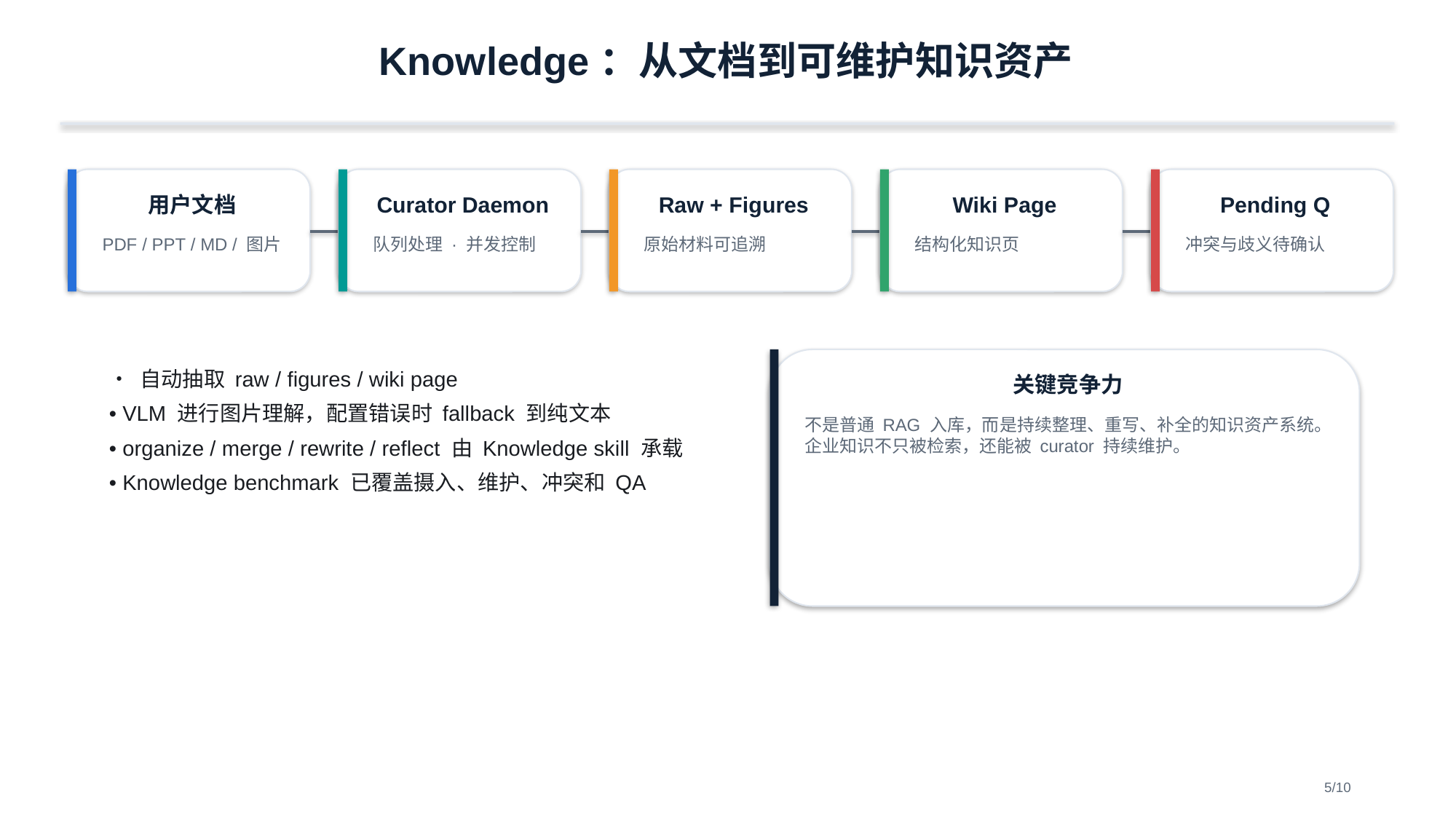

Knowledge：从文档到可维护知识资产

用户文档
Curator Daemon
Raw + Figures
Wiki Page
Pending Q
PDF / PPT / MD / 图片
队列处理 · 并发控制
原始材料可追溯
结构化知识页
冲突与歧义待确认

• 自动抽取 raw / figures / wiki page
• VLM 进行图片理解，配置错误时 fallback 到纯文本
• organize / merge / rewrite / reflect 由 Knowledge skill 承载
• Knowledge benchmark 已覆盖摄入、维护、冲突和 QA
关键竞争力
不是普通 RAG 入库，而是持续整理、重写、补全的知识资产系统。企业知识不只被检索，还能被 curator 持续维护。
5/10